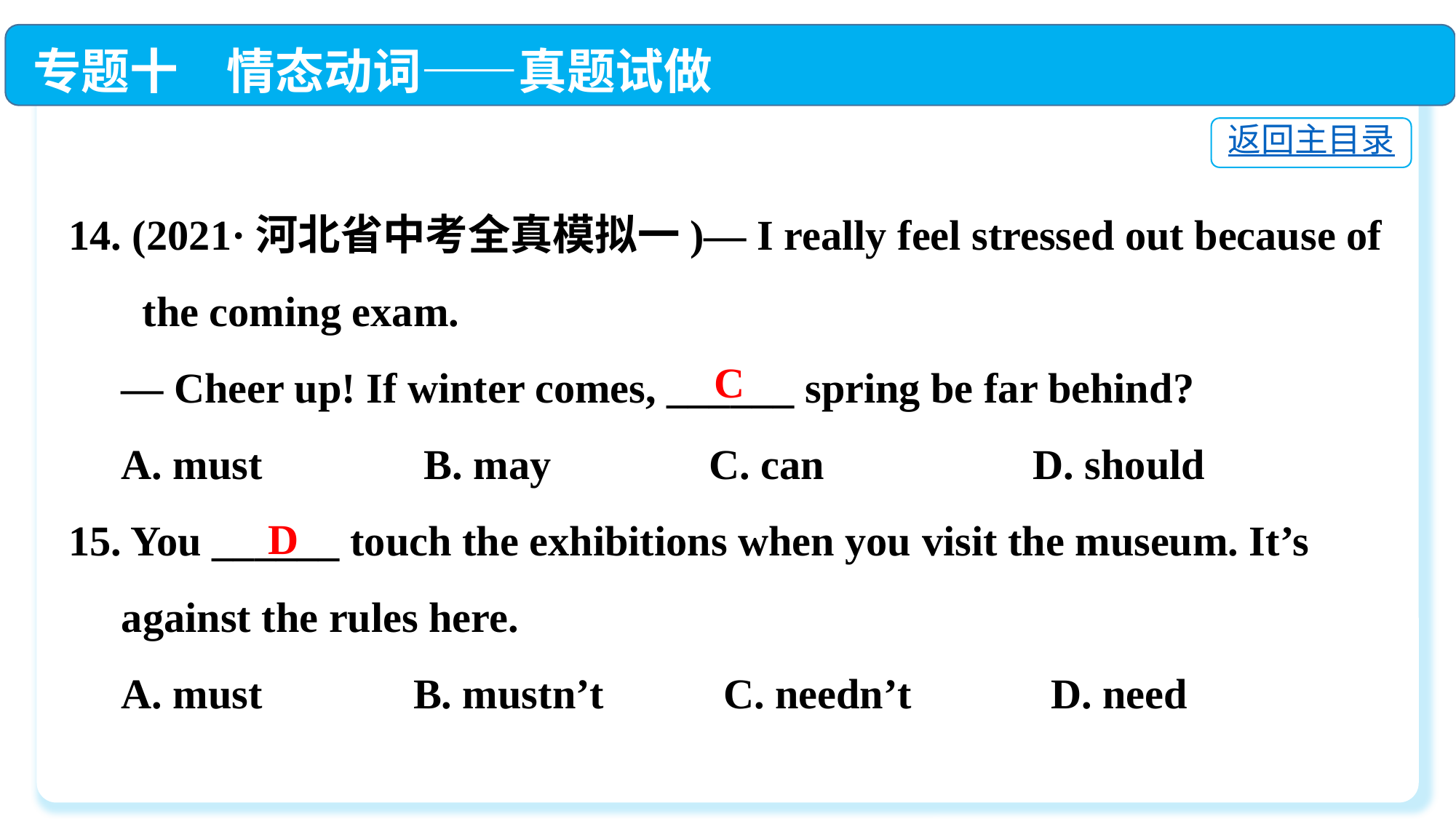

专题十　情态动词——真题试做

返回主目录
14. (2021·河北省中考全真模拟一)— I really feel stressed out because of
       the coming exam.
     — Cheer up! If winter comes, ______ spring be far behind?
     A. must	             B. may	         C. can	                   D. should
15. You ______ touch the exhibitions when you visit the museum. It’s
     against the rules here.
     A. must	            B. mustn’t		C. needn’t		D. need
C
D